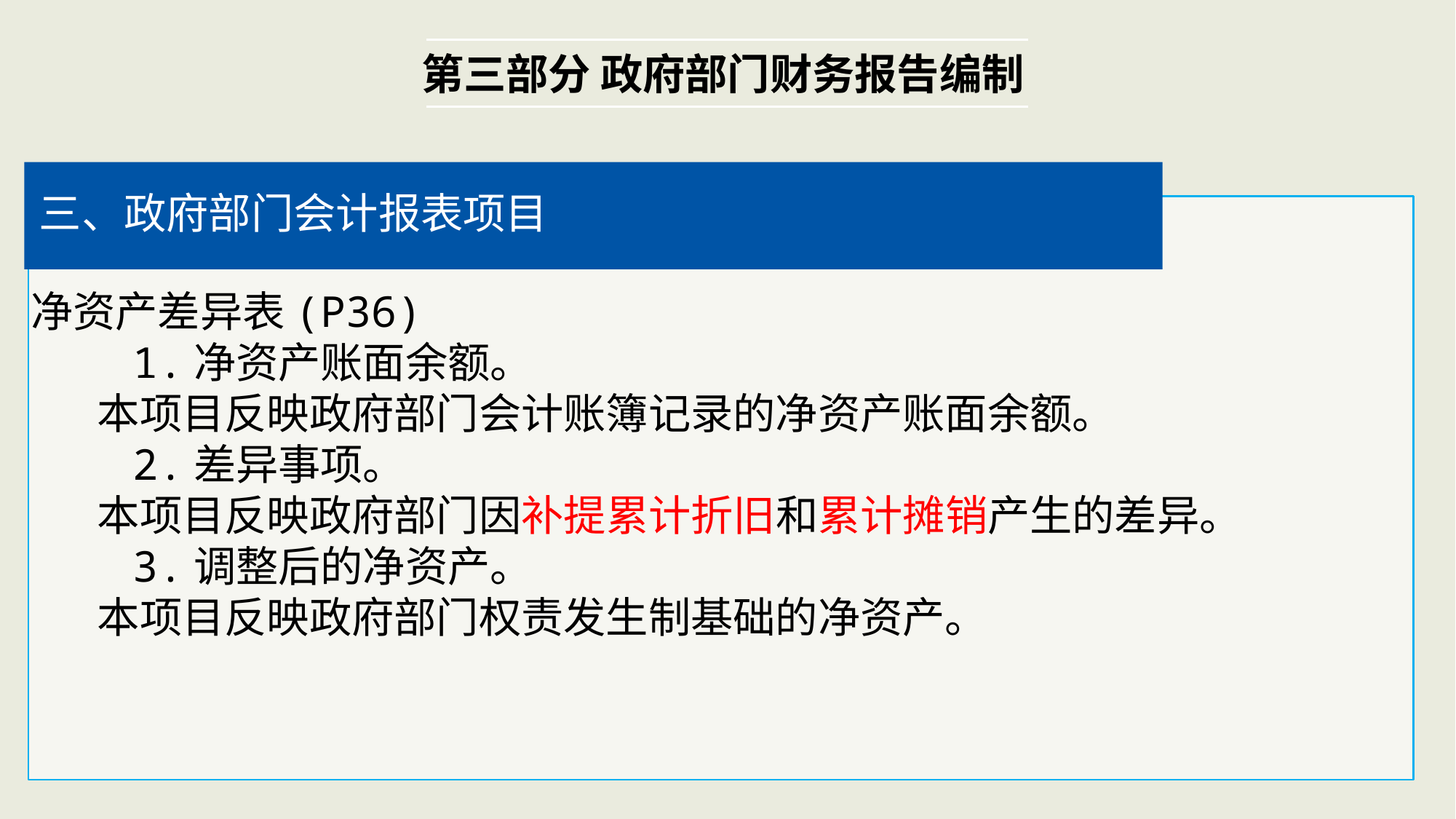

第三部分 政府部门财务报告编制

三、政府部门会计报表项目

净资产差异表(P36)
    1.净资产账面余额。
      本项目反映政府部门会计账簿记录的净资产账面余额。
    2.差异事项。
      本项目反映政府部门因补提累计折旧和累计摊销产生的差异。
    3.调整后的净资产。
      本项目反映政府部门权责发生制基础的净资产。

64